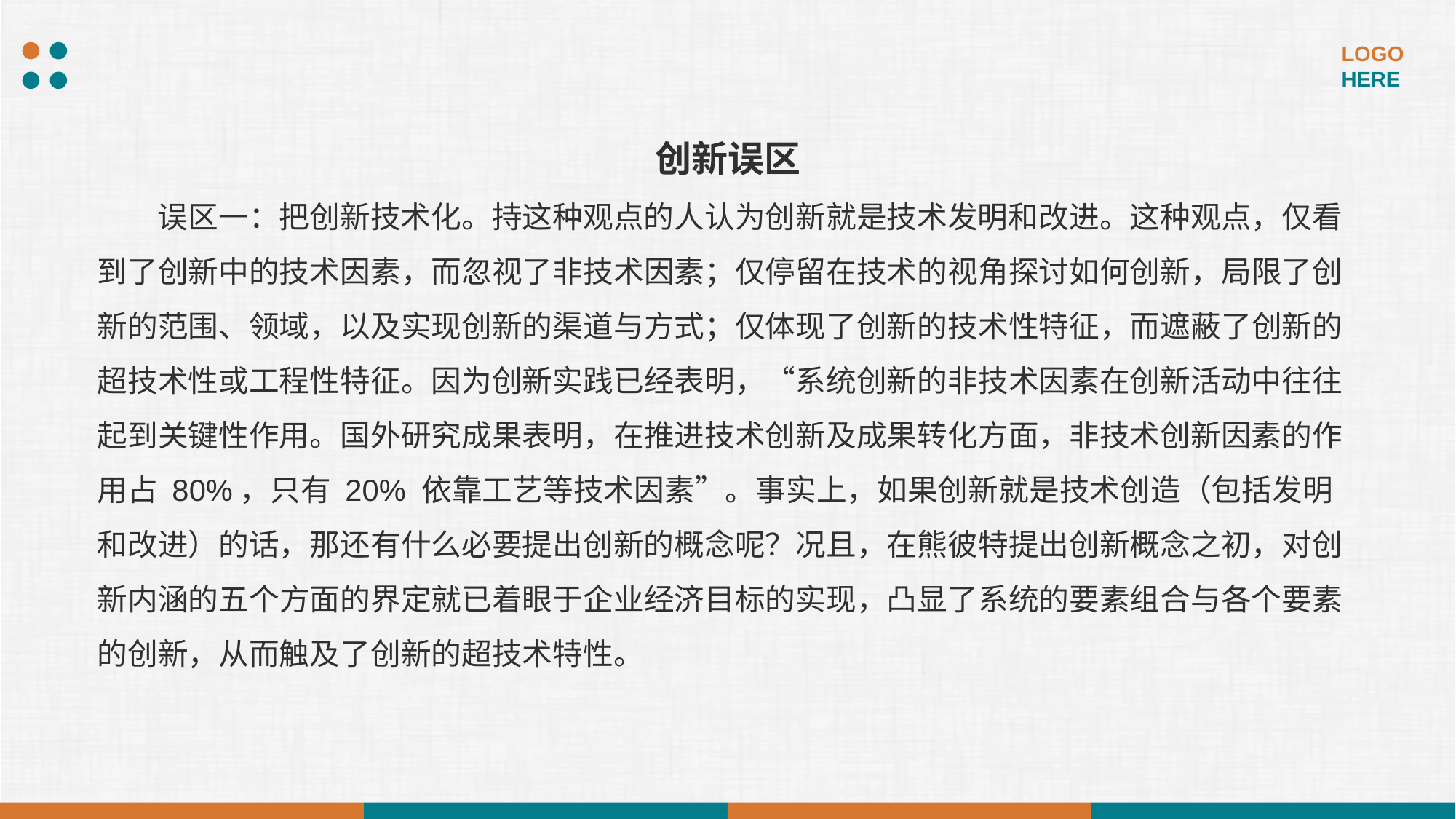

创新误区
误区一：把创新技术化。持这种观点的人认为创新就是技术发明和改进。这种观点，仅看到了创新中的技术因素，而忽视了非技术因素；仅停留在技术的视角探讨如何创新，局限了创新的范围、领域，以及实现创新的渠道与方式；仅体现了创新的技术性特征，而遮蔽了创新的超技术性或工程性特征。因为创新实践已经表明，“系统创新的非技术因素在创新活动中往往起到关键性作用。国外研究成果表明，在推进技术创新及成果转化方面，非技术创新因素的作用占 80%，只有 20% 依靠工艺等技术因素”。事实上，如果创新就是技术创造（包括发明和改进）的话，那还有什么必要提出创新的概念呢？况且，在熊彼特提出创新概念之初，对创新内涵的五个方面的界定就已着眼于企业经济目标的实现，凸显了系统的要素组合与各个要素的创新，从而触及了创新的超技术特性。